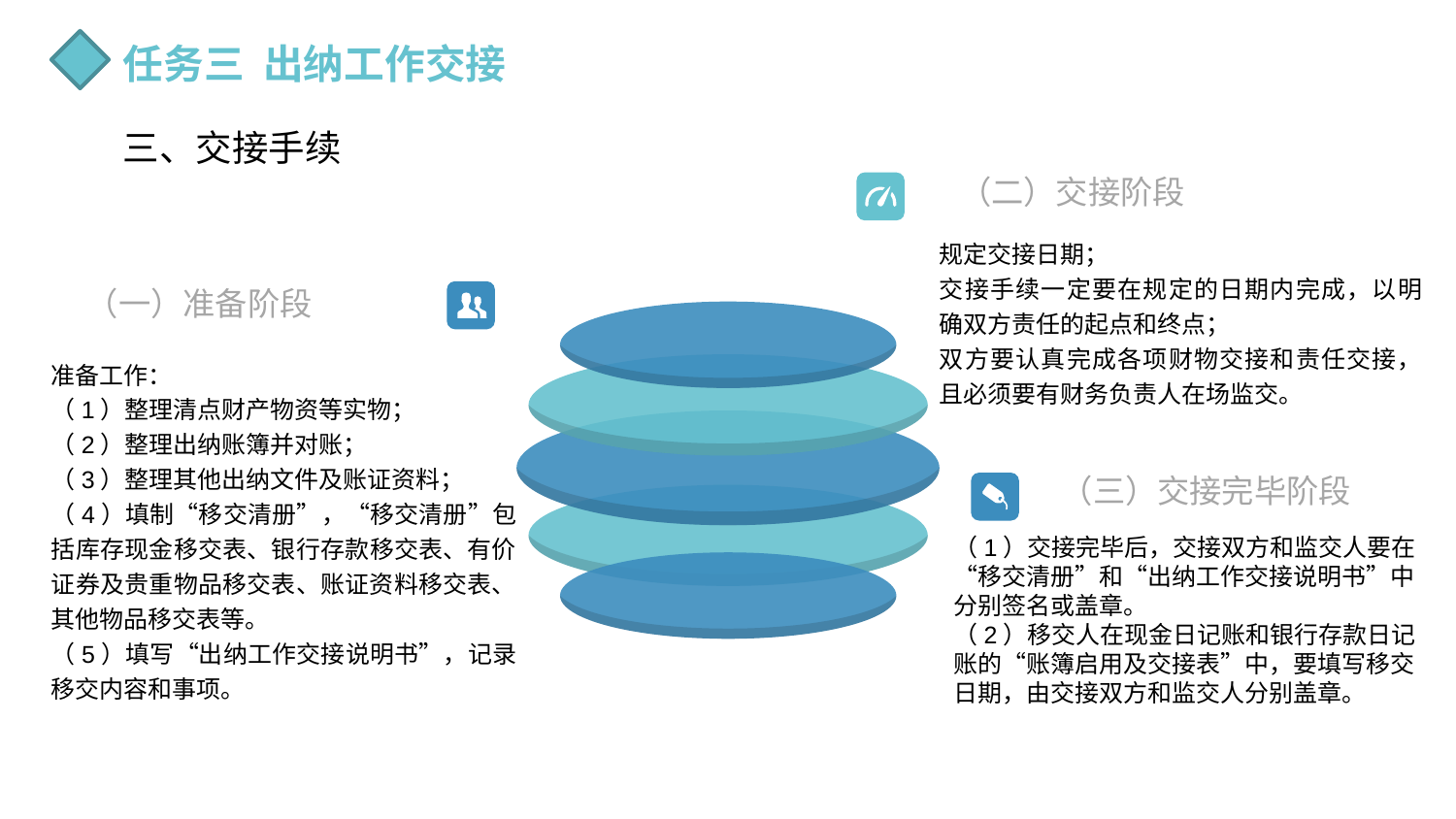

任务三  出纳工作交接
三、交接手续
（二）交接阶段

规定交接日期；
交接手续一定要在规定的日期内完成，以明确双方责任的起点和终点；
双方要认真完成各项财物交接和责任交接，且必须要有财务负责人在场监交。
（一）准备阶段

准备工作：
（1）整理清点财产物资等实物；
（2）整理出纳账簿并对账；
（3）整理其他出纳文件及账证资料；
（4）填制“移交清册”，“移交清册”包括库存现金移交表、银行存款移交表、有价证券及贵重物品移交表、账证资料移交表、其他物品移交表等。
（5）填写“出纳工作交接说明书”，记录移交内容和事项。

（三）交接完毕阶段

（1）交接完毕后，交接双方和监交人要在 “移交清册”和“出纳工作交接说明书”中分别签名或盖章。
（2）移交人在现金日记账和银行存款日记账的“账簿启用及交接表”中，要填写移交日期，由交接双方和监交人分别盖章。